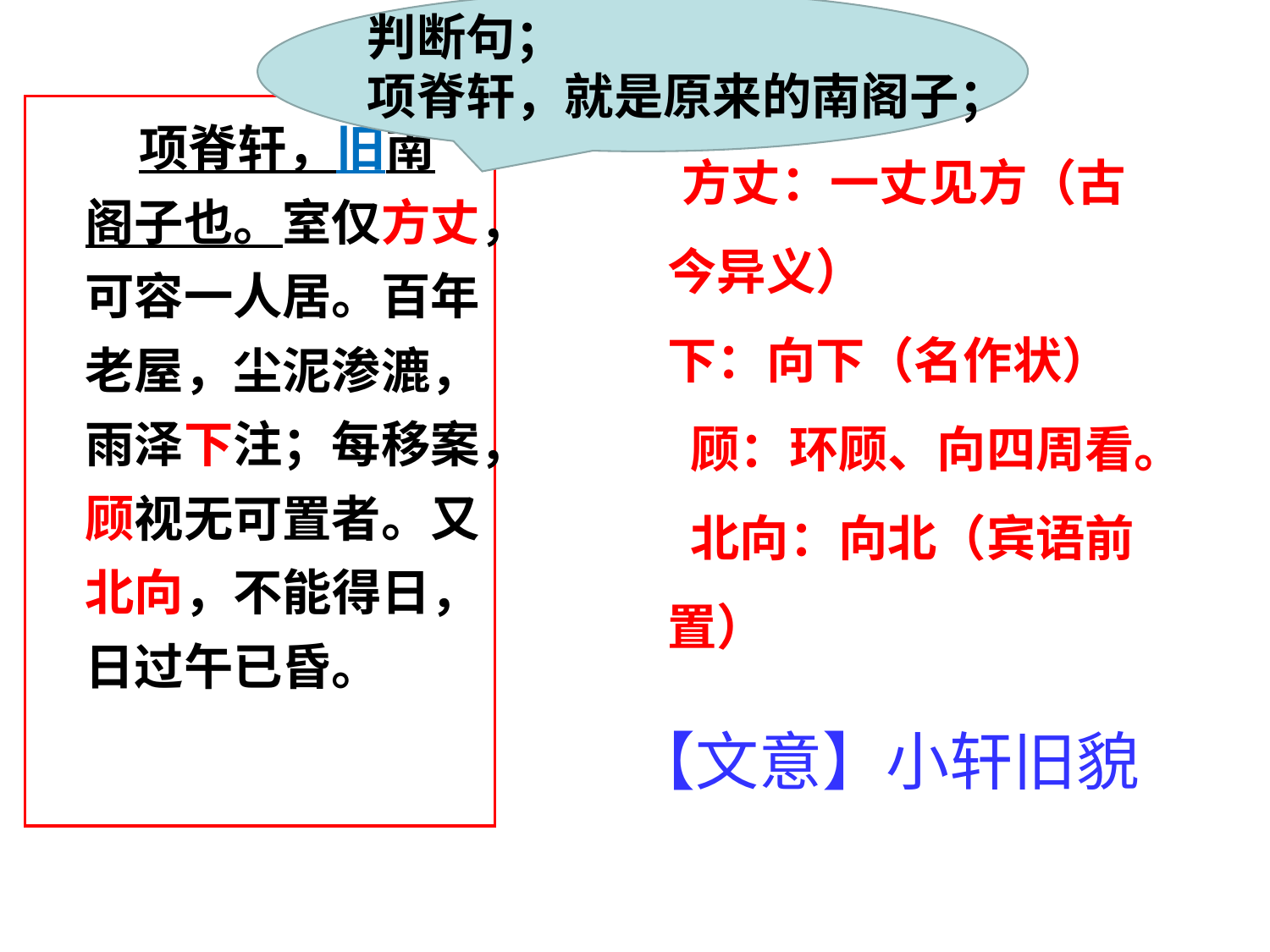

判断句；
项脊轩，就是原来的南阁子；

        项脊轩，旧南阁子也。室仅方丈，可容一人居。百年老屋，尘泥渗漉，雨泽下注；每移案，顾视无可置者。又北向，不能得日，日过午已昏。

 方丈：一丈见方（古今异义）
下：向下（名作状）
 顾：环顾、向四周看。
 北向：向北（宾语前置）
【文意】小轩旧貌